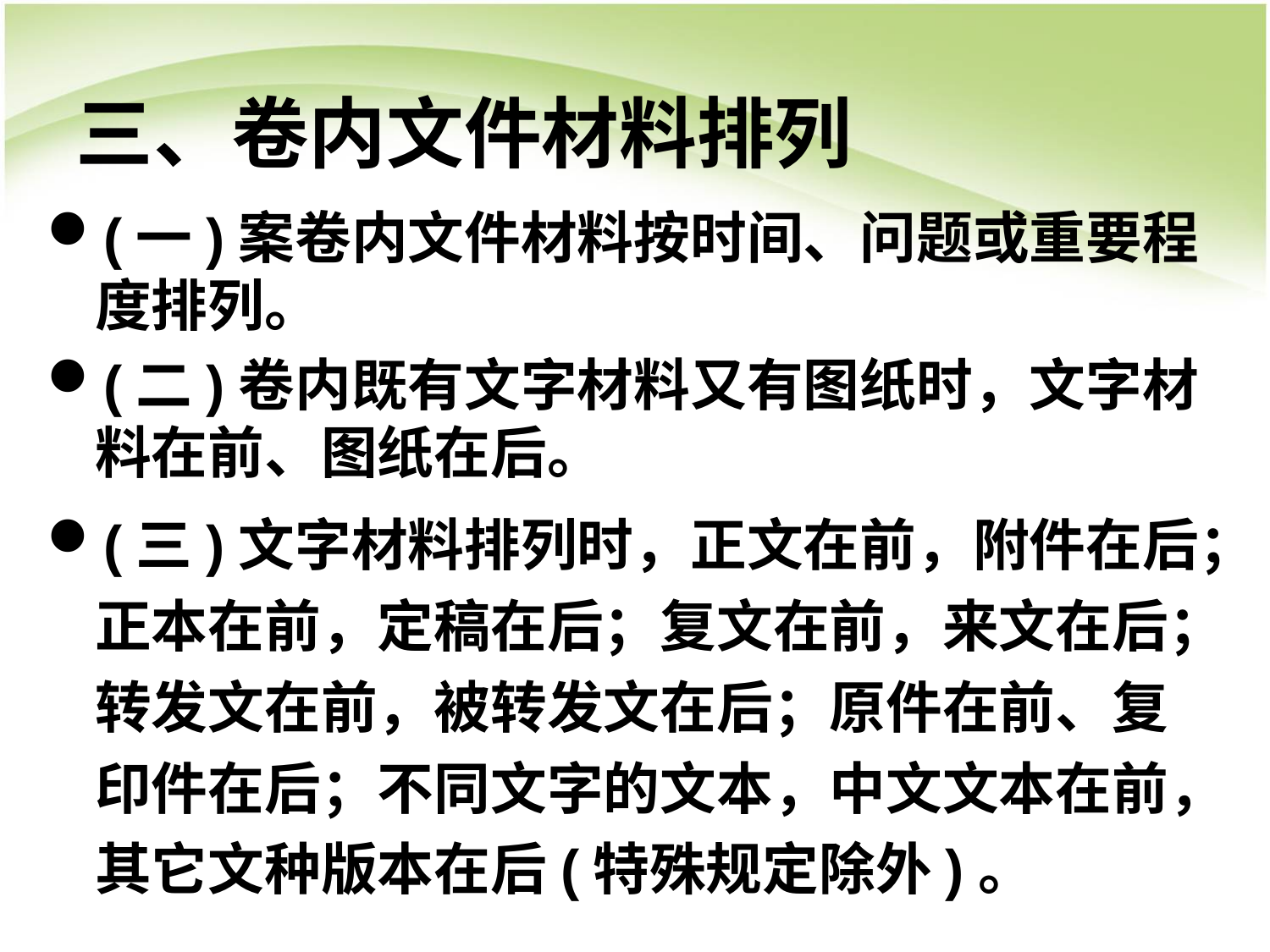

# 三、卷内文件材料排列
(一)案卷内文件材料按时间、问题或重要程度排列。
(二)卷内既有文字材料又有图纸时，文字材料在前、图纸在后。
(三)文字材料排列时，正文在前，附件在后；正本在前，定稿在后；复文在前，来文在后；转发文在前，被转发文在后；原件在前、复印件在后；不同文字的文本，中文文本在前，其它文种版本在后(特殊规定除外)。